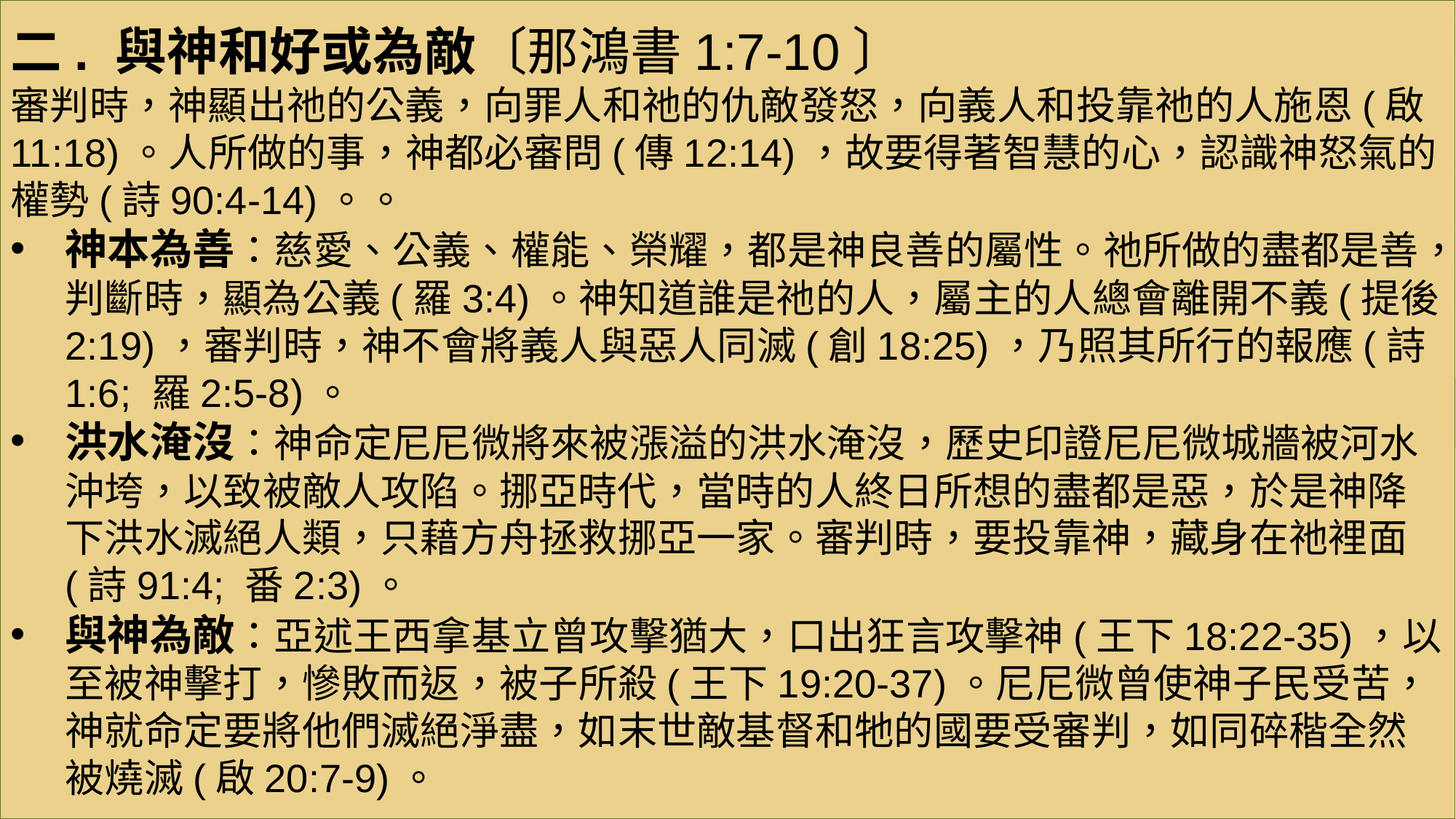

二. 與神和好或為敵〔那鴻書1:7-10〕
審判時，神顯出祂的公義，向罪人和祂的仇敵發怒，向義人和投靠祂的人施恩(啟11:18)。人所做的事，神都必審問(傳12:14)，故要得著智慧的心，認識神怒氣的權勢(詩90:4-14)。。
神本為善：慈愛、公義、權能、榮耀，都是神良善的屬性。祂所做的盡都是善，判斷時，顯為公義(羅3:4)。神知道誰是祂的人，屬主的人總會離開不義(提後2:19)，審判時，神不會將義人與惡人同滅(創18:25)，乃照其所行的報應(詩1:6; 羅2:5-8)。
洪水淹沒：神命定尼尼微將來被漲溢的洪水淹沒，歷史印證尼尼微城牆被河水沖垮，以致被敵人攻陷。挪亞時代，當時的人終日所想的盡都是惡，於是神降下洪水滅絕人類，只藉方舟拯救挪亞一家。審判時，要投靠神，藏身在祂裡面(詩91:4; 番2:3)。
與神為敵：亞述王西拿基立曾攻擊猶大，口出狂言攻擊神(王下18:22-35)，以至被神擊打，慘敗而返，被子所殺(王下19:20-37)。尼尼微曾使神子民受苦，神就命定要將他們滅絕淨盡，如末世敵基督和牠的國要受審判，如同碎稭全然被燒滅(啟20:7-9)。
#